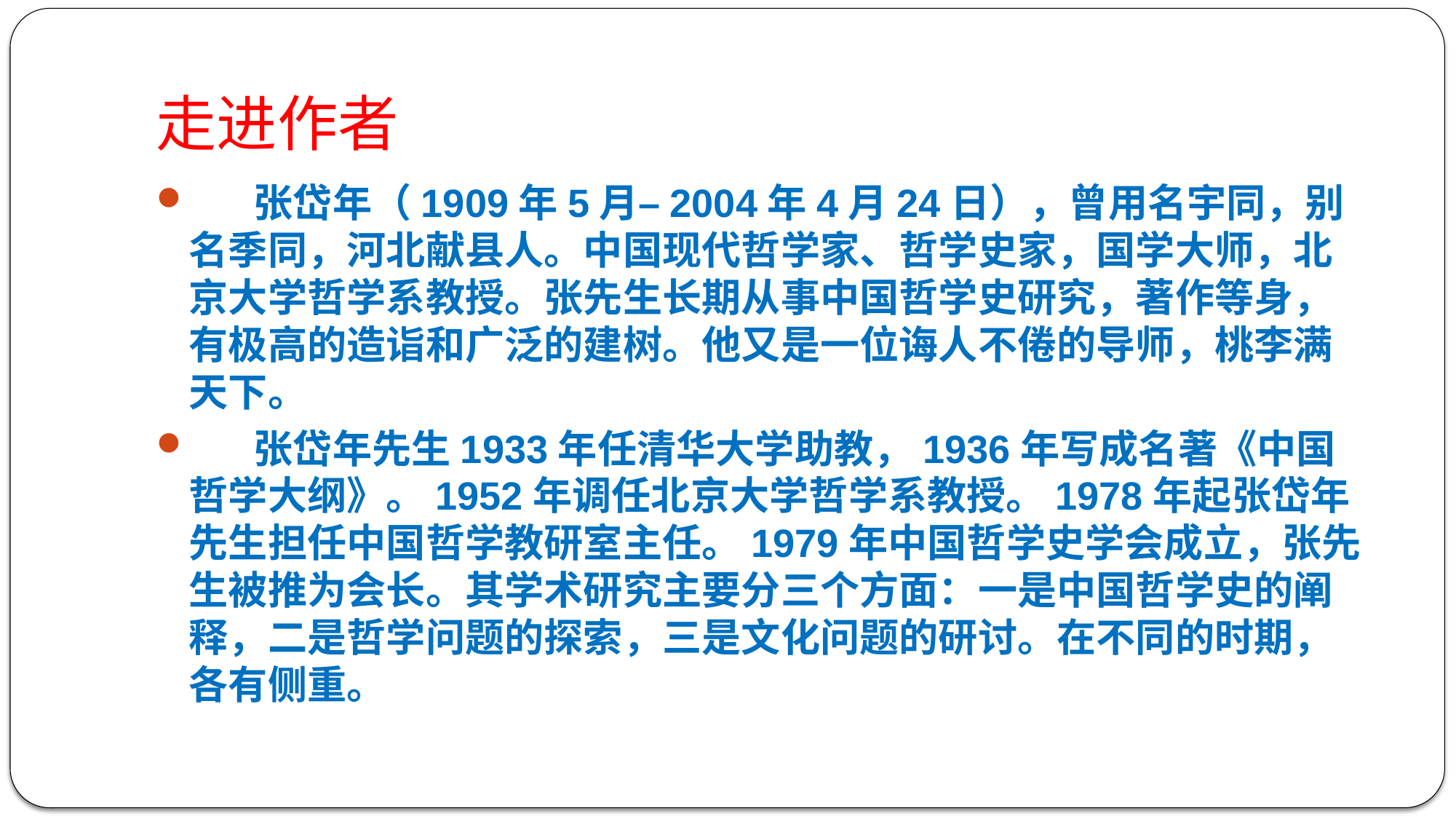

# 走进作者
     张岱年（1909年5月–2004年4月24日），曾用名宇同，别名季同，河北献县人。中国现代哲学家、哲学史家，国学大师，北京大学哲学系教授。张先生长期从事中国哲学史研究，著作等身，有极高的造诣和广泛的建树。他又是一位诲人不倦的导师，桃李满天下。
     张岱年先生1933年任清华大学助教，1936年写成名著《中国哲学大纲》。1952年调任北京大学哲学系教授。1978年起张岱年先生担任中国哲学教研室主任。1979年中国哲学史学会成立，张先生被推为会长。其学术研究主要分三个方面：一是中国哲学史的阐释，二是哲学问题的探索，三是文化问题的研讨。在不同的时期，各有侧重。